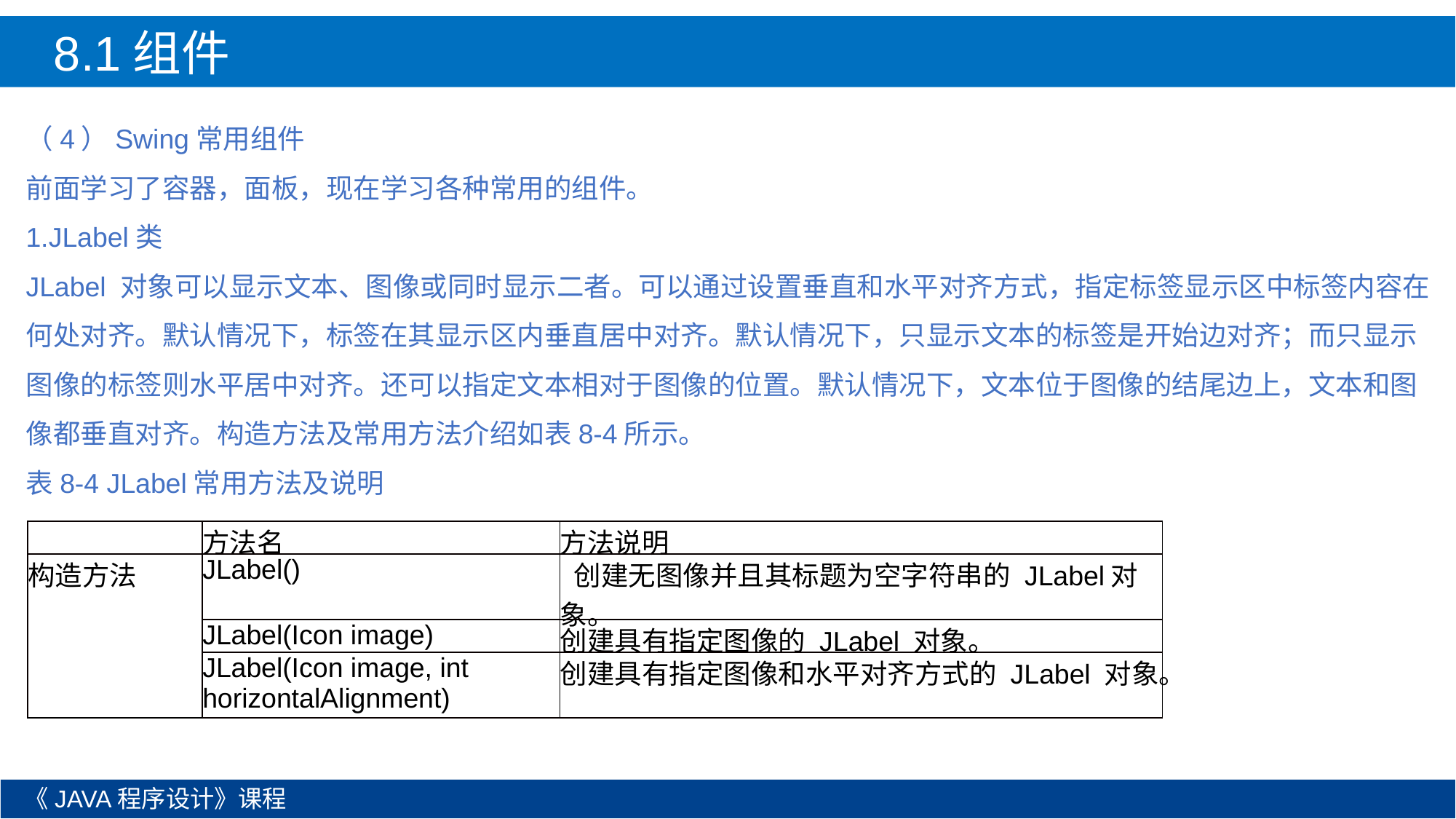

8.1组件
（4）Swing常用组件
前面学习了容器，面板，现在学习各种常用的组件。
1.JLabel类
JLabel 对象可以显示文本、图像或同时显示二者。可以通过设置垂直和水平对齐方式，指定标签显示区中标签内容在何处对齐。默认情况下，标签在其显示区内垂直居中对齐。默认情况下，只显示文本的标签是开始边对齐；而只显示图像的标签则水平居中对齐。还可以指定文本相对于图像的位置。默认情况下，文本位于图像的结尾边上，文本和图像都垂直对齐。构造方法及常用方法介绍如表8-4所示。
表8-4 JLabel常用方法及说明
|  | 方法名 | 方法说明 |
| --- | --- | --- |
| 构造方法 | JLabel() | 创建无图像并且其标题为空字符串的 JLabel对象。 |
|  | JLabel(Icon image) | 创建具有指定图像的 JLabel 对象。 |
|  | JLabel(Icon image, int horizontalAlignment) | 创建具有指定图像和水平对齐方式的 JLabel 对象。 |
《JAVA程序设计》课程